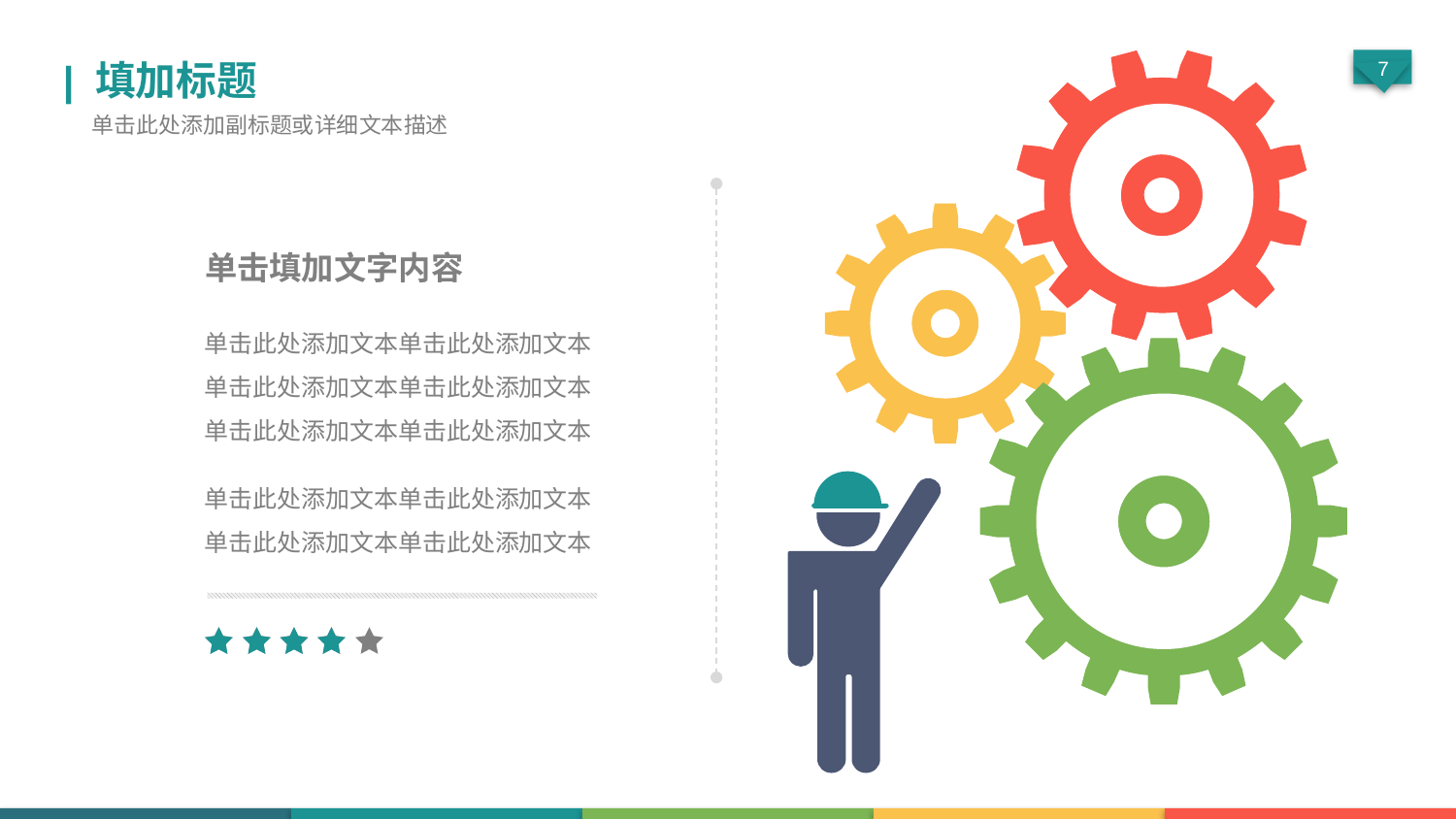

| 填加标题
单击此处添加副标题或详细文本描述

单击填加文字内容
单击此处添加文本单击此处添加文本
单击此处添加文本单击此处添加文本
单击此处添加文本单击此处添加文本

单击此处添加文本单击此处添加文本
单击此处添加文本单击此处添加文本